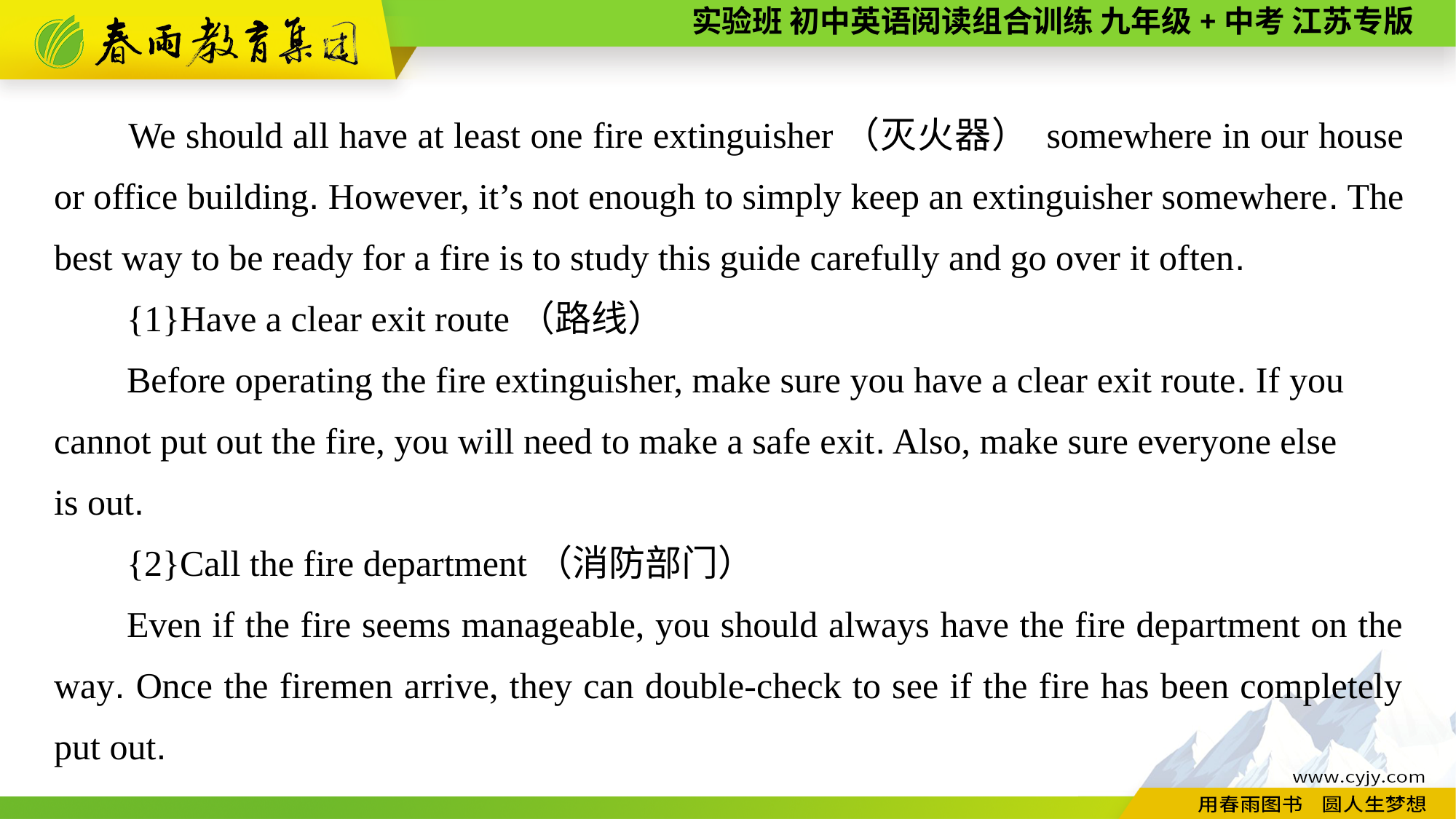

We should all have at least one fire extinguisher（灭火器） somewhere in our house or office building. However, it’s not enough to simply keep an extinguisher somewhere. The best way to be ready for a fire is to study this guide carefully and go over it often.
{1}Have a clear exit route（路线）
Before operating the fire extinguisher, make sure you have a clear exit route. If you cannot put out the fire, you will need to make a safe exit. Also, make sure everyone else
is out.
{2}Call the fire department（消防部门）
Even if the fire seems manageable, you should always have the fire department on the way. Once the firemen arrive, they can double-check to see if the fire has been completely put out.